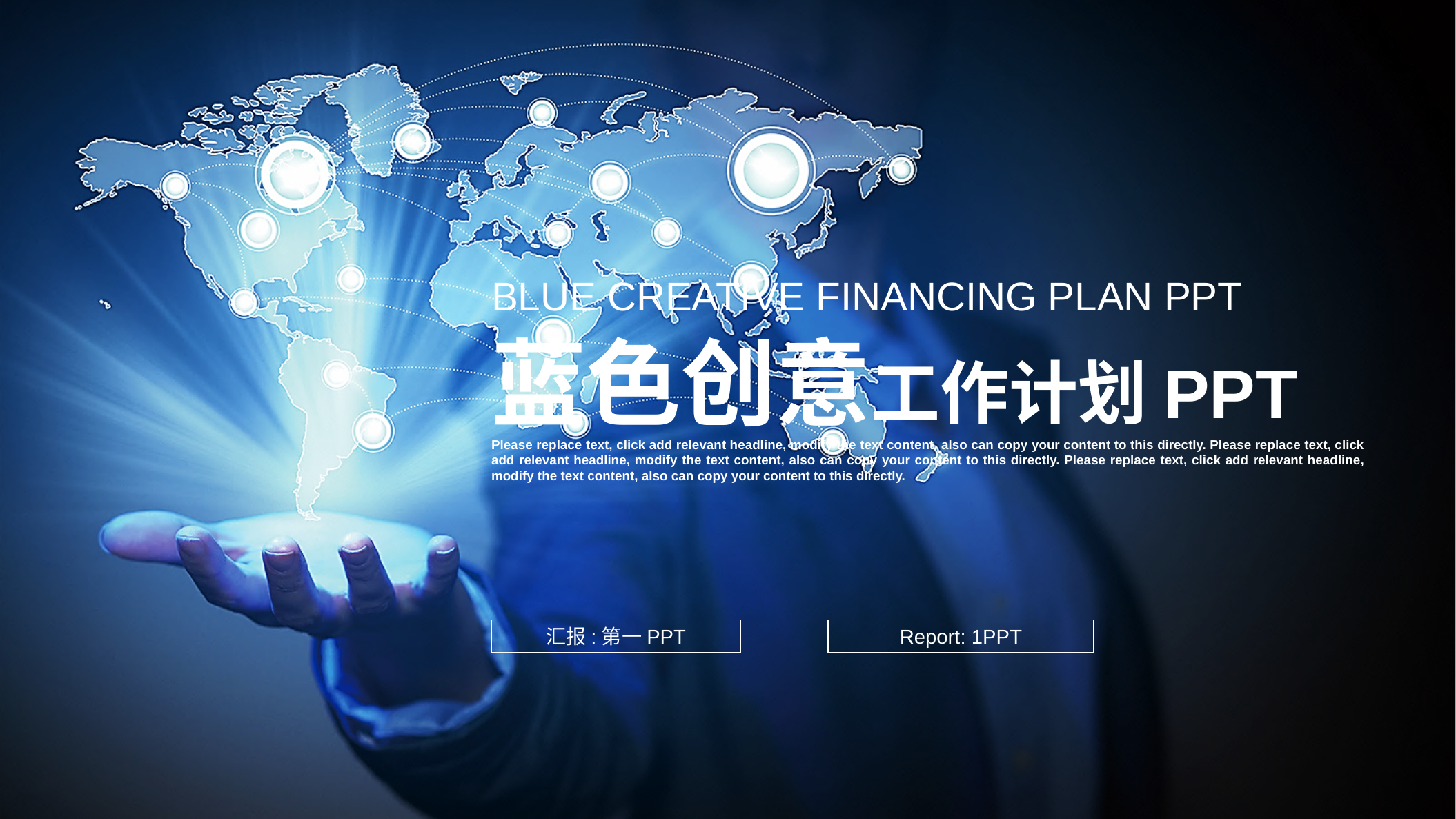

BLUE CREATIVE FINANCING PLAN PPT
蓝色创意工作计划PPT
Please replace text, click add relevant headline, modify the text content, also can copy your content to this directly. Please replace text, click add relevant headline, modify the text content, also can copy your content to this directly. Please replace text, click add relevant headline, modify the text content, also can copy your content to this directly.
汇报:第一PPT
Report: 1PPT